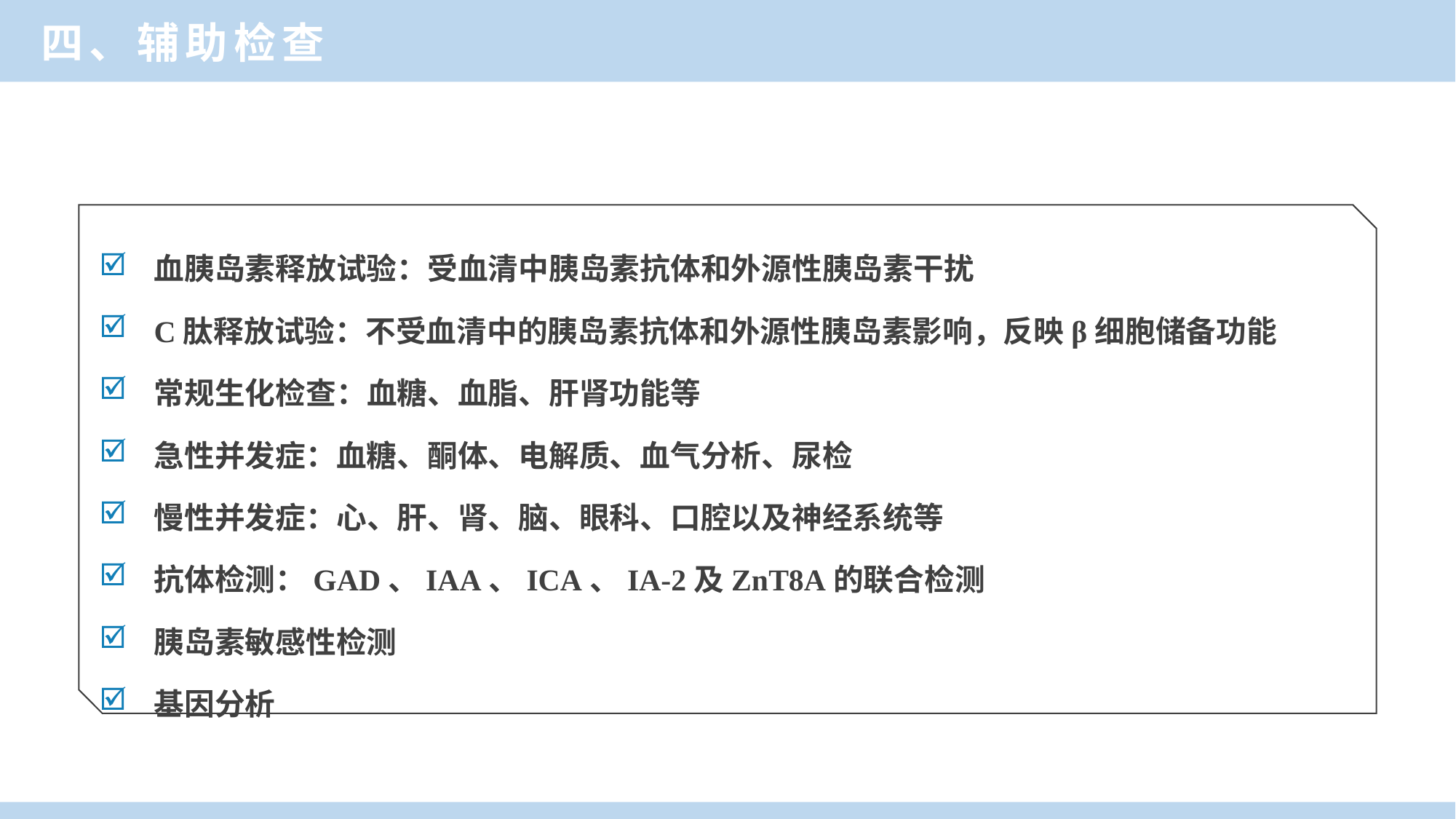

四、辅助检查

血胰岛素释放试验：受血清中胰岛素抗体和外源性胰岛素干扰
C肽释放试验：不受血清中的胰岛素抗体和外源性胰岛素影响，反映β细胞储备功能
常规生化检查：血糖、血脂、肝肾功能等
急性并发症：血糖、酮体、电解质、血气分析、尿检
慢性并发症：心、肝、肾、脑、眼科、口腔以及神经系统等
抗体检测：GAD、IAA、ICA、IA-2及ZnT8A的联合检测
胰岛素敏感性检测
基因分析